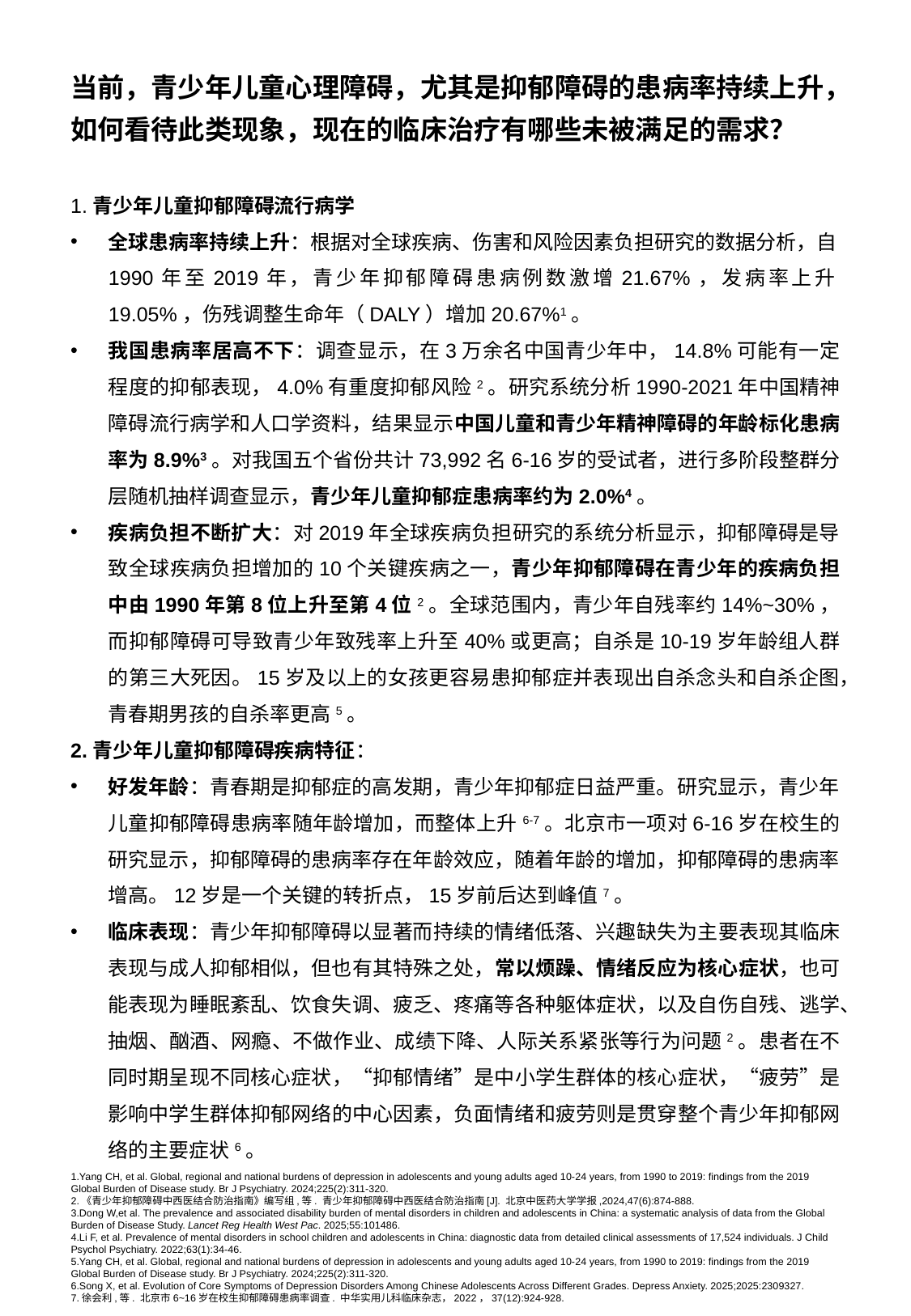

当前，青少年儿童心理障碍，尤其是抑郁障碍的患病率持续上升，如何看待此类现象，现在的临床治疗有哪些未被满足的需求？
1.青少年儿童抑郁障碍流行病学
全球患病率持续上升：根据对全球疾病、伤害和风险因素负担研究的数据分析，自1990年至2019年，青少年抑郁障碍患病例数激增21.67%，发病率上升19.05%，伤残调整生命年（DALY）增加20.67%1。
我国患病率居高不下：调查显示，在3万余名中国青少年中，14.8%可能有一定程度的抑郁表现，4.0%有重度抑郁风险2。研究系统分析1990-2021年中国精神障碍流行病学和人口学资料，结果显示中国儿童和青少年精神障碍的年龄标化患病率为8.9%3。对我国五个省份共计73,992名6-16岁的受试者，进行多阶段整群分层随机抽样调查显示，青少年儿童抑郁症患病率约为2.0%4。
疾病负担不断扩大：对2019年全球疾病负担研究的系统分析显示，抑郁障碍是导致全球疾病负担增加的10个关键疾病之一，青少年抑郁障碍在青少年的疾病负担中由1990年第8位上升至第4位2。全球范围内，青少年自残率约14%~30%，而抑郁障碍可导致青少年致残率上升至40%或更高；自杀是10-19岁年龄组人群的第三大死因。15岁及以上的女孩更容易患抑郁症并表现出自杀念头和自杀企图，青春期男孩的自杀率更高5。
2.青少年儿童抑郁障碍疾病特征：
好发年龄：青春期是抑郁症的高发期，青少年抑郁症日益严重。研究显示，青少年儿童抑郁障碍患病率随年龄增加，而整体上升6-7。北京市一项对6-16岁在校生的研究显示，抑郁障碍的患病率存在年龄效应，随着年龄的增加，抑郁障碍的患病率增高。12岁是一个关键的转折点，15岁前后达到峰值7。
临床表现：青少年抑郁障碍以显著而持续的情绪低落、兴趣缺失为主要表现其临床表现与成人抑郁相似，但也有其特殊之处，常以烦躁、情绪反应为核心症状，也可能表现为睡眠紊乱、饮食失调、疲乏、疼痛等各种躯体症状，以及自伤自残、逃学、抽烟、酗酒、网瘾、不做作业、成绩下降、人际关系紧张等行为问题2。患者在不同时期呈现不同核心症状，“抑郁情绪”是中小学生群体的核心症状，“疲劳”是影响中学生群体抑郁网络的中心因素，负面情绪和疲劳则是贯穿整个青少年抑郁网络的主要症状6。
1.Yang CH, et al. Global, regional and national burdens of depression in adolescents and young adults aged 10-24 years, from 1990 to 2019: findings from the 2019 Global Burden of Disease study. Br J Psychiatry. 2024;225(2):311-320.
2.《青少年抑郁障碍中西医结合防治指南》编写组,等. 青少年抑郁障碍中西医结合防治指南[J]. 北京中医药大学学报,2024,47(6):874-888.
3.Dong W,et al. The prevalence and associated disability burden of mental disorders in children and adolescents in China: a systematic analysis of data from the Global Burden of Disease Study. Lancet Reg Health West Pac. 2025;55:101486.
4.Li F, et al. Prevalence of mental disorders in school children and adolescents in China: diagnostic data from detailed clinical assessments of 17,524 individuals. J Child Psychol Psychiatry. 2022;63(1):34-46.
5.Yang CH, et al. Global, regional and national burdens of depression in adolescents and young adults aged 10-24 years, from 1990 to 2019: findings from the 2019 Global Burden of Disease study. Br J Psychiatry. 2024;225(2):311-320.
6.Song X, et al. Evolution of Core Symptoms of Depression Disorders Among Chinese Adolescents Across Different Grades. Depress Anxiety. 2025;2025:2309327.
7.徐会利,等. 北京市6~16岁在校生抑郁障碍患病率调查. 中华实用儿科临床杂志，2022，37(12):924-928.